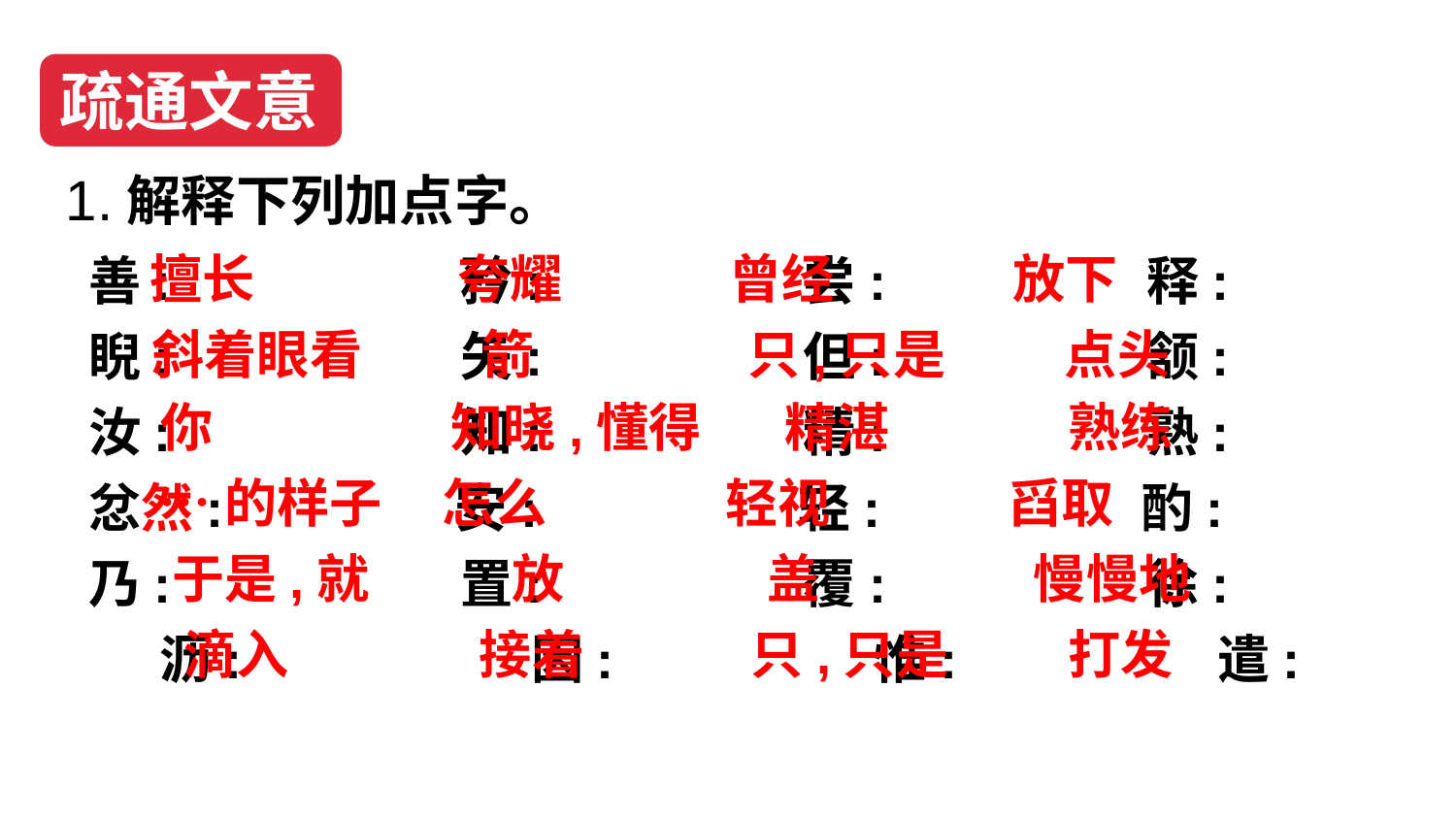

疏通文意
1.解释下列加点字。
     擅长                 夸耀              曾经               放下
    斜着眼看          箭                  只,只是          点头
善:                   矜:                 尝:                 释:
睨:                   矢:                 但:                 颔:
汝:                   知:                 精:                 熟:
忿然:               安:                 轻:                 酌:
乃:                   置:                 覆:                 徐:           沥:                   因:                 惟:                 遣:
    你                    知晓,懂得       精湛               熟练
    …的样子     怎么               轻视               舀取
    于是,就            放                 盖                  慢慢地
     滴入                接着              只,只是          打发